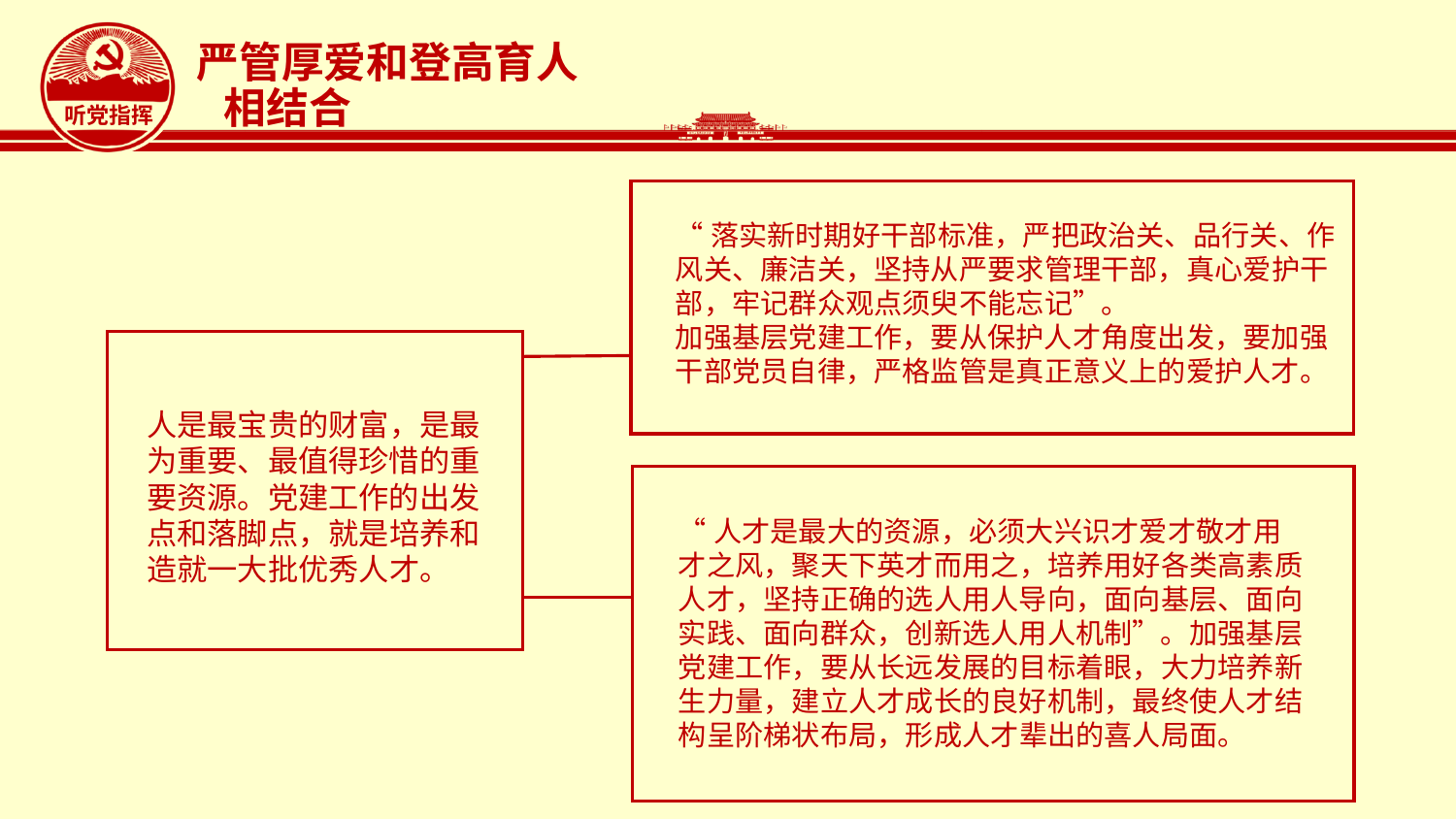

严管厚爱和登高育人相结合

“落实新时期好干部标准，严把政治关、品行关、作风关、廉洁关，坚持从严要求管理干部，真心爱护干部，牢记群众观点须臾不能忘记”。
加强基层党建工作，要从保护人才角度出发，要加强干部党员自律，严格监管是真正意义上的爱护人才。

人是最宝贵的财富，是最为重要、最值得珍惜的重要资源。党建工作的出发点和落脚点，就是培养和造就一大批优秀人才。

“人才是最大的资源，必须大兴识才爱才敬才用才之风，聚天下英才而用之，培养用好各类高素质人才，坚持正确的选人用人导向，面向基层、面向实践、面向群众，创新选人用人机制”。加强基层党建工作，要从长远发展的目标着眼，大力培养新生力量，建立人才成长的良好机制，最终使人才结构呈阶梯状布局，形成人才辈出的喜人局面。